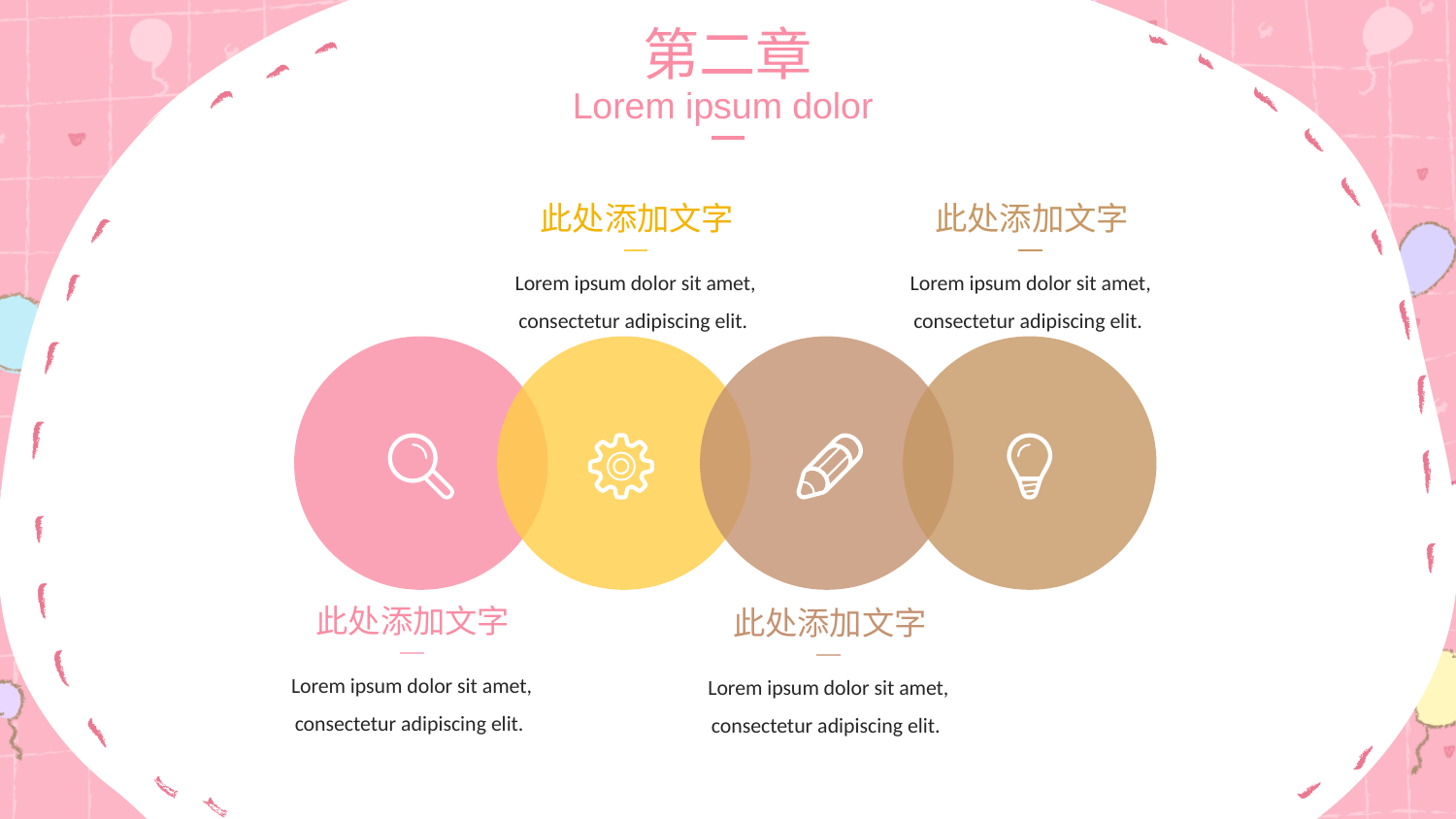

第二章
Lorem ipsum dolor
此处添加文字
此处添加文字
Lorem ipsum dolor sit amet, consectetur adipiscing elit.
Lorem ipsum dolor sit amet, consectetur adipiscing elit.

此处添加文字
此处添加文字
Lorem ipsum dolor sit amet, consectetur adipiscing elit.
Lorem ipsum dolor sit amet, consectetur adipiscing elit.